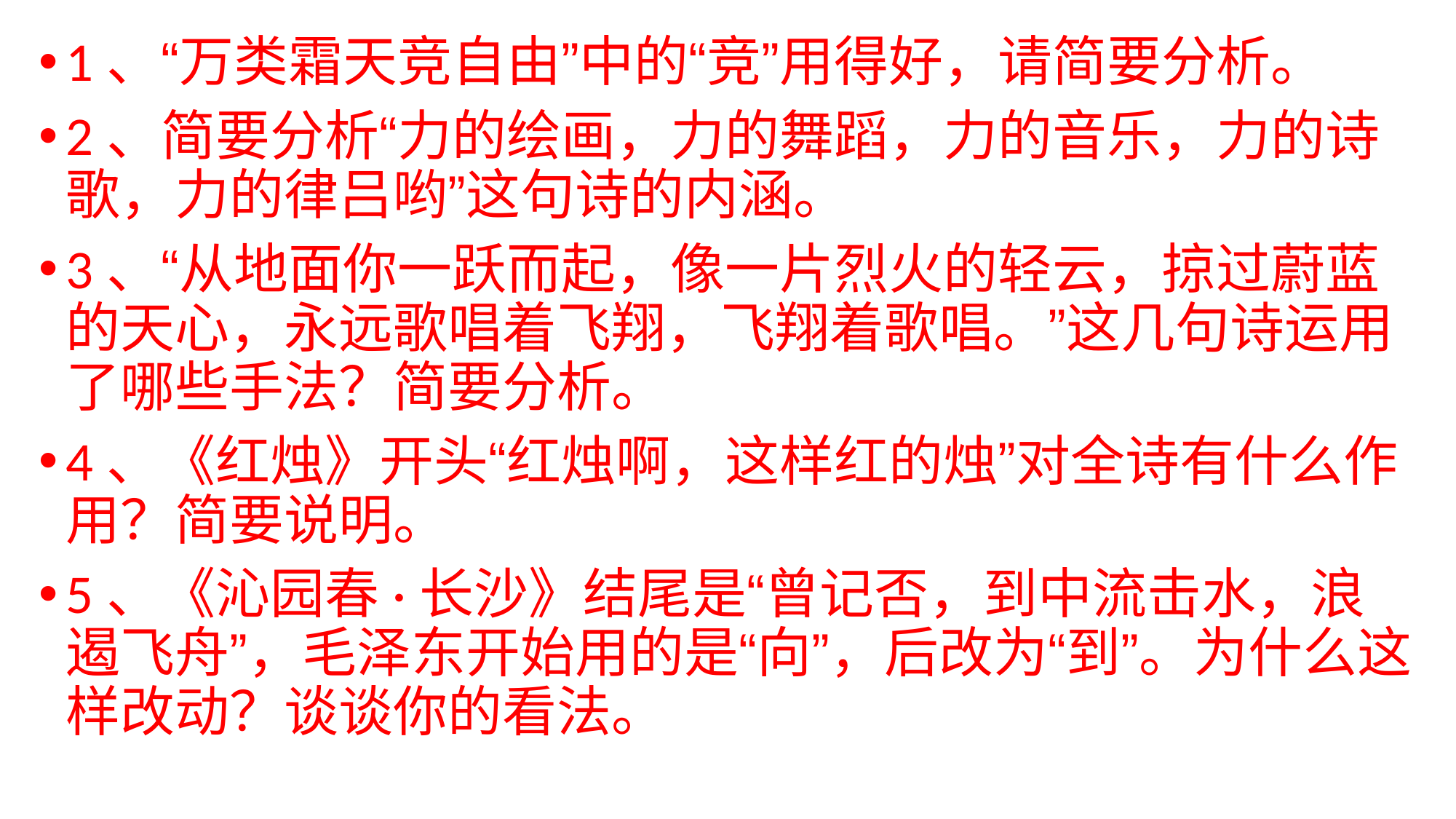

1、“万类霜天竞自由”中的“竞”用得好，请简要分析。
2、简要分析“力的绘画，力的舞蹈，力的音乐，力的诗歌，力的律吕哟”这句诗的内涵。
3、“从地面你一跃而起，像一片烈火的轻云，掠过蔚蓝的天心，永远歌唱着飞翔，飞翔着歌唱。”这几句诗运用了哪些手法？简要分析。
4、《红烛》开头“红烛啊，这样红的烛”对全诗有什么作用？简要说明。
5、《沁园春·长沙》结尾是“曾记否，到中流击水，浪遏飞舟”，毛泽东开始用的是“向”，后改为“到”。为什么这样改动？谈谈你的看法。